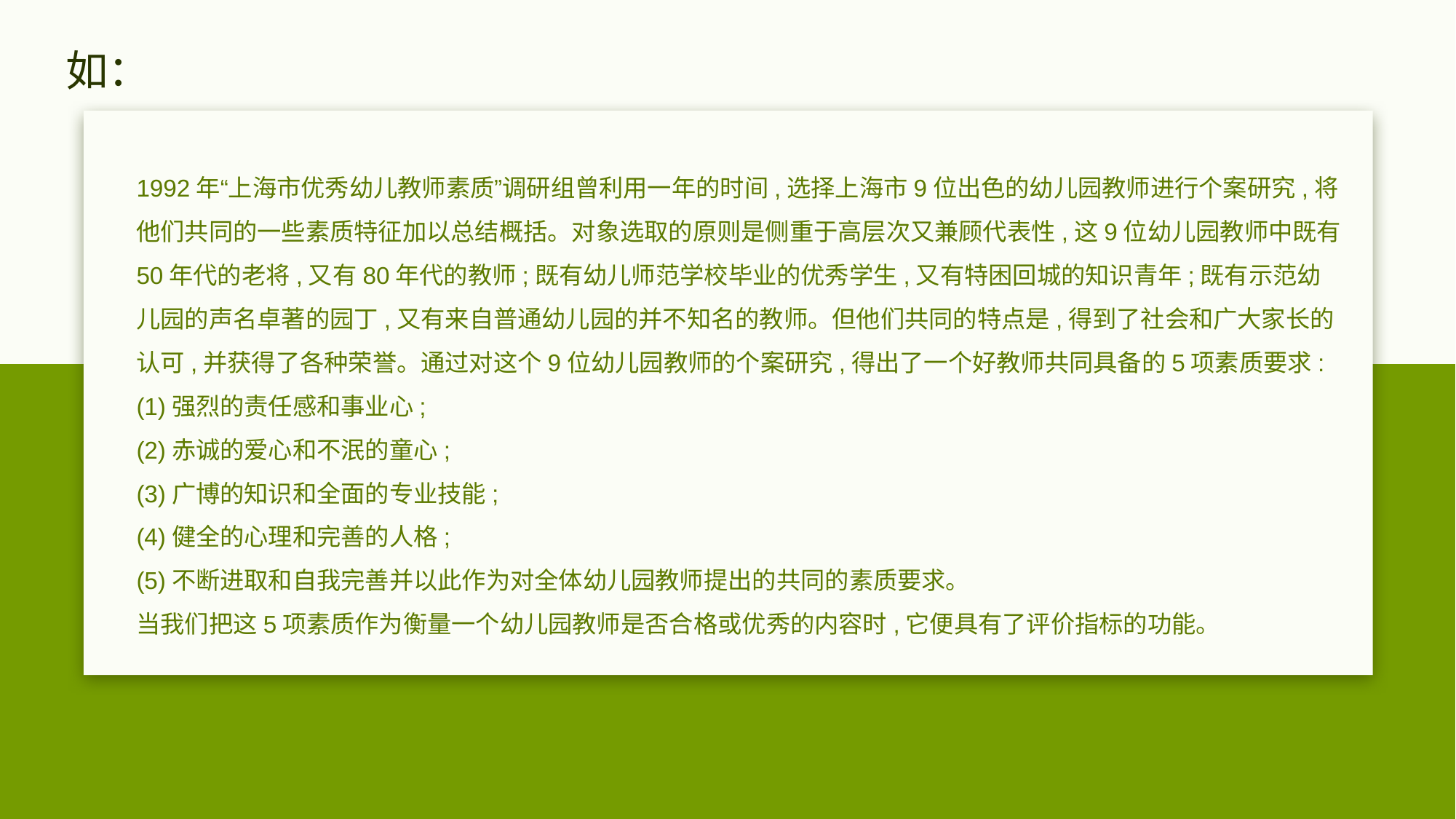

# 如：

1992年“上海市优秀幼儿教师素质”调研组曾利用一年的时间,选择上海市9位出色的幼儿园教师进行个案研究,将他们共同的一些素质特征加以总结概括。对象选取的原则是侧重于高层次又兼顾代表性,这9位幼儿园教师中既有50年代的老将,又有80年代的教师;既有幼儿师范学校毕业的优秀学生,又有特困回城的知识青年;既有示范幼儿园的声名卓著的园丁,又有来自普通幼儿园的并不知名的教师。但他们共同的特点是,得到了社会和广大家长的认可,并获得了各种荣誉。通过对这个9位幼儿园教师的个案研究,得出了一个好教师共同具备的5项素质要求:
(1)强烈的责任感和事业心;
(2)赤诚的爱心和不泯的童心;
(3)广博的知识和全面的专业技能;
(4)健全的心理和完善的人格;
(5)不断进取和自我完善并以此作为对全体幼儿园教师提出的共同的素质要求。
当我们把这5项素质作为衡量一个幼儿园教师是否合格或优秀的内容时,它便具有了评价指标的功能。